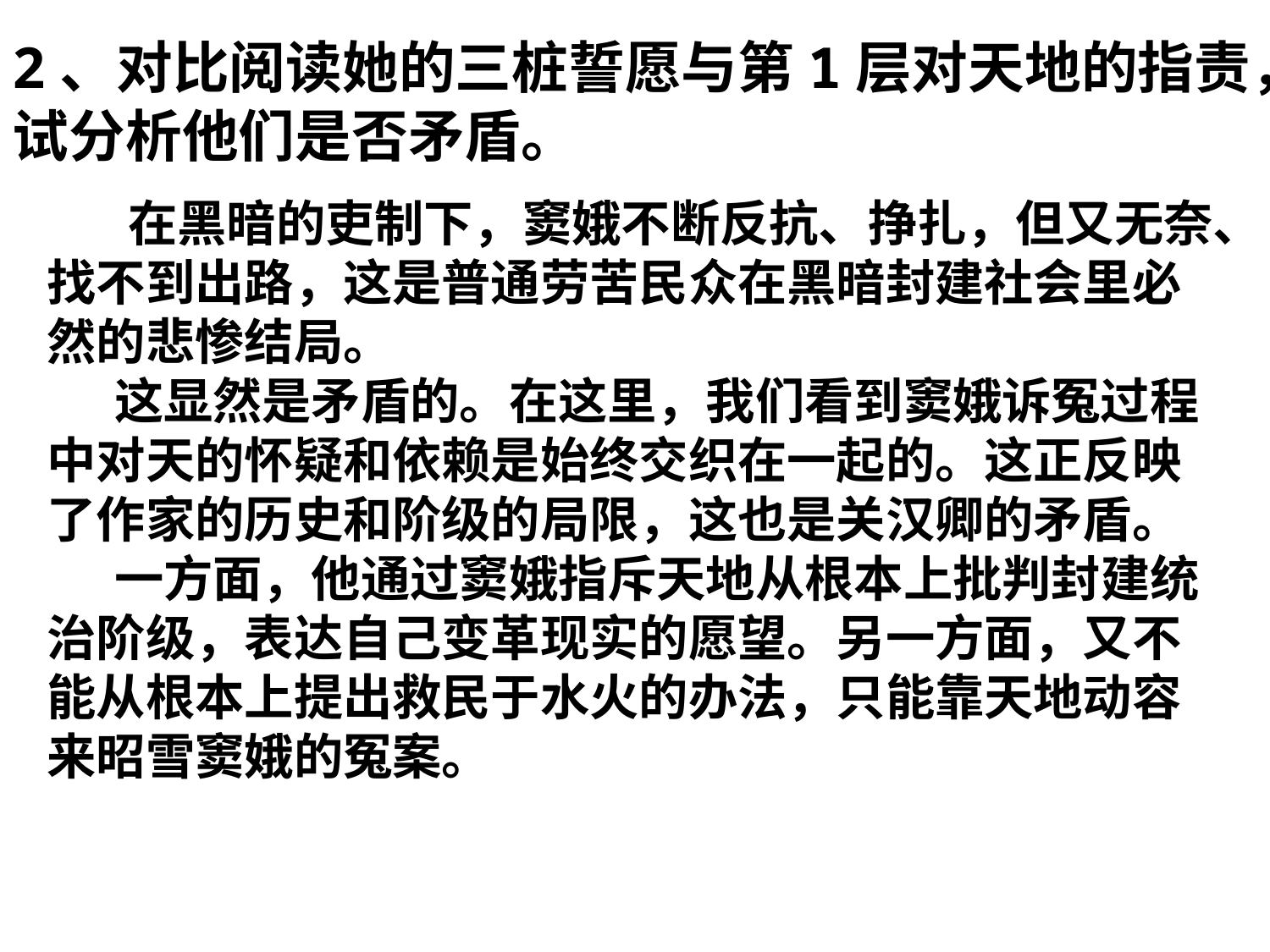

2、对比阅读她的三桩誓愿与第1层对天地的指责，试分析他们是否矛盾。
     在黑暗的吏制下，窦娥不断反抗、挣扎，但又无奈、找不到出路，这是普通劳苦民众在黑暗封建社会里必然的悲惨结局。
    这显然是矛盾的。在这里，我们看到窦娥诉冤过程中对天的怀疑和依赖是始终交织在一起的。这正反映了作家的历史和阶级的局限，这也是关汉卿的矛盾。
    一方面，他通过窦娥指斥天地从根本上批判封建统治阶级，表达自己变革现实的愿望。另一方面，又不能从根本上提出救民于水火的办法，只能靠天地动容来昭雪窦娥的冤案。